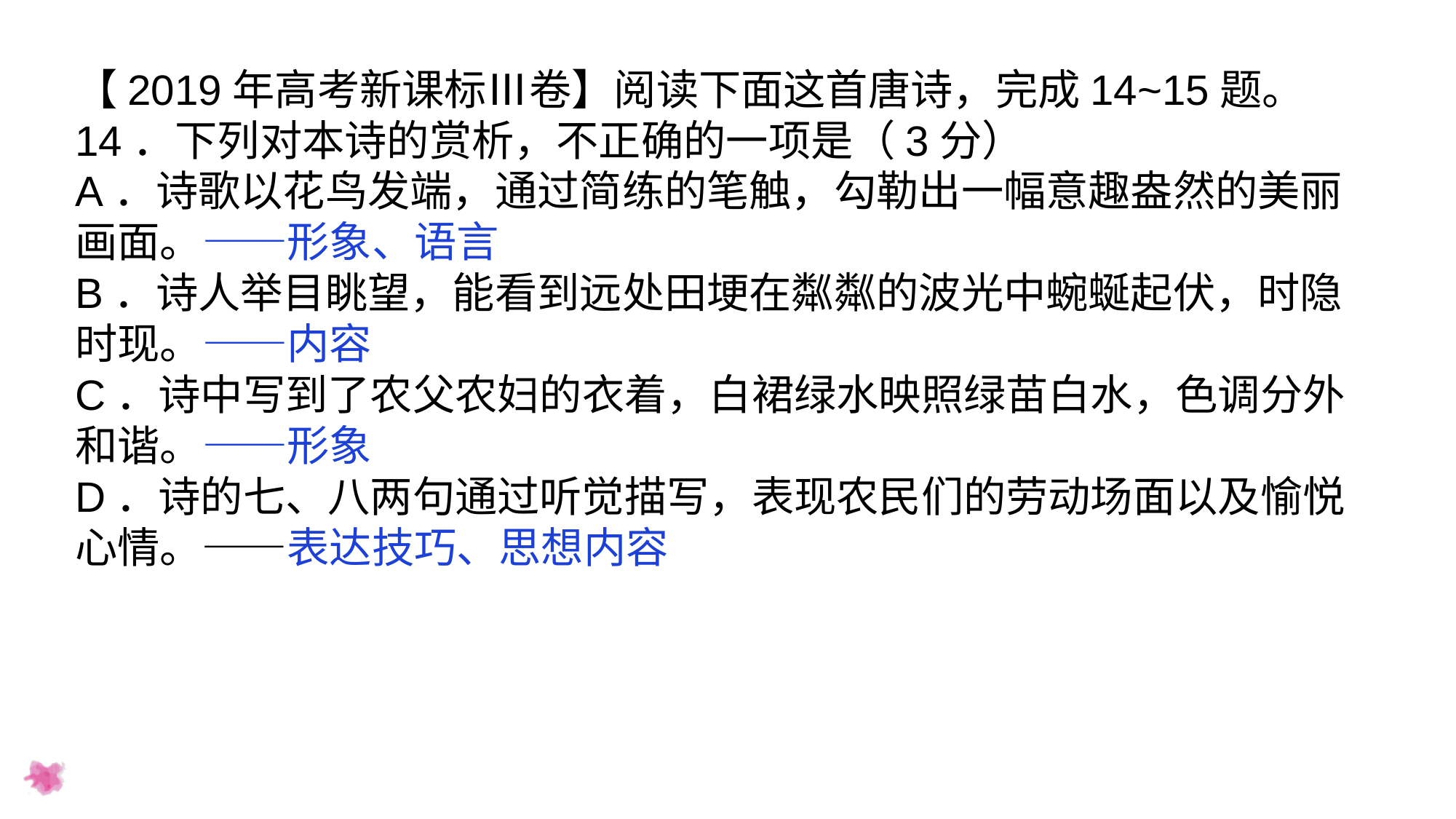

【2019年高考新课标Ⅲ卷】阅读下面这首唐诗，完成14~15题。
14．下列对本诗的赏析，不正确的一项是（3分）
A．诗歌以花鸟发端，通过简练的笔触，勾勒出一幅意趣盎然的美丽画面。——形象、语言
B．诗人举目眺望，能看到远处田埂在粼粼的波光中蜿蜒起伏，时隐时现。——内容
C．诗中写到了农父农妇的衣着，白裙绿水映照绿苗白水，色调分外和谐。——形象
D．诗的七、八两句通过听觉描写，表现农民们的劳动场面以及愉悦心情。——表达技巧、思想内容